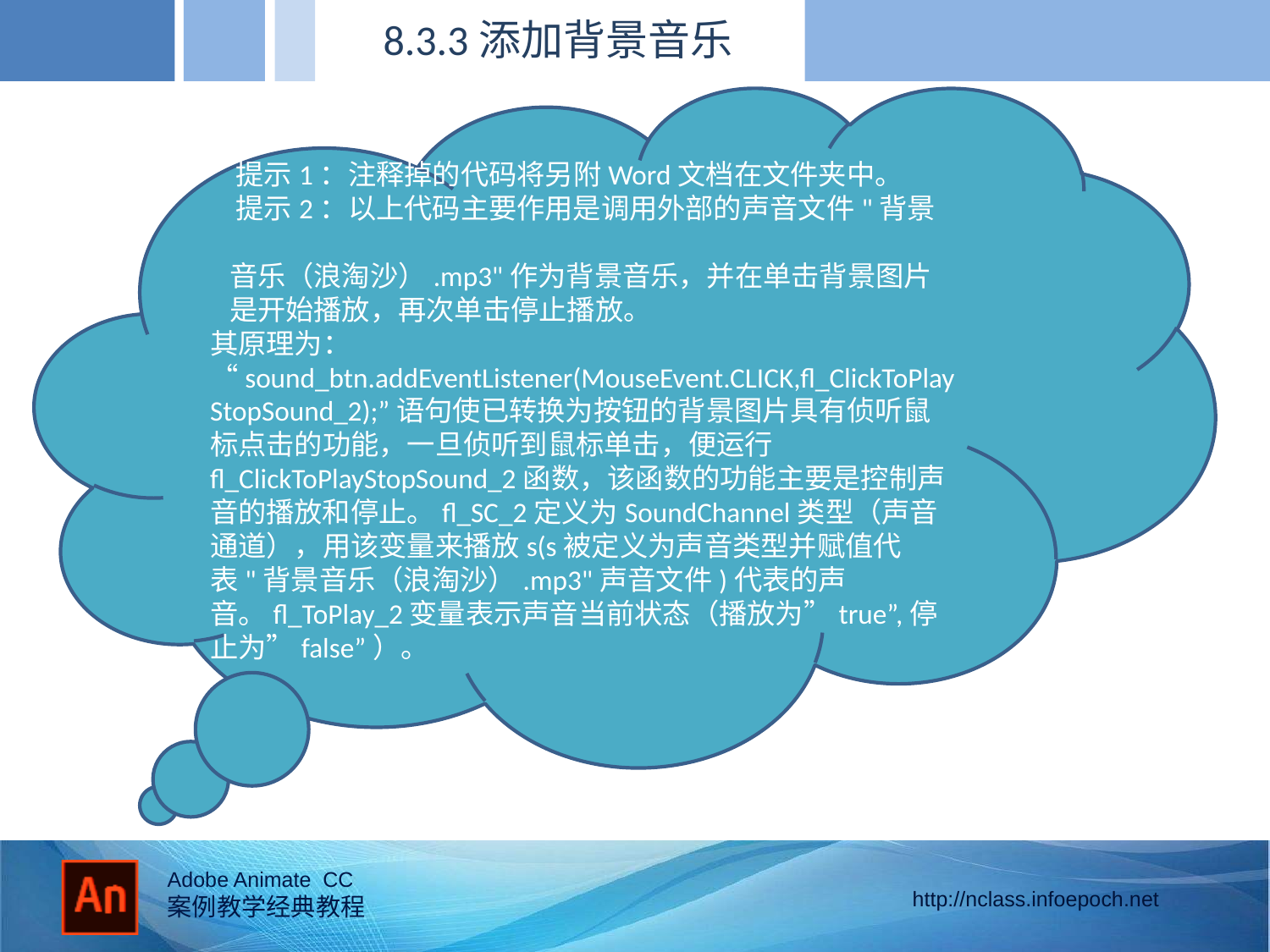

8.3.3添加背景音乐
   提示1：注释掉的代码将另附Word文档在文件夹中。
   提示2：以上代码主要作用是调用外部的声音文件"背景
  音乐（浪淘沙）.mp3"作为背景音乐，并在单击背景图片
  是开始播放，再次单击停止播放。
其原理为：  “sound_btn.addEventListener(MouseEvent.CLICK,fl_ClickToPlayStopSound_2);”语句使已转换为按钮的背景图片具有侦听鼠标点击的功能，一旦侦听到鼠标单击，便运行fl_ClickToPlayStopSound_2函数，该函数的功能主要是控制声音的播放和停止。fl_SC_2定义为SoundChannel类型（声音通道），用该变量来播放s(s被定义为声音类型并赋值代表"背景音乐（浪淘沙）.mp3"声音文件)代表的声音。fl_ToPlay_2变量表示声音当前状态（播放为”true”,停止为”false”）。